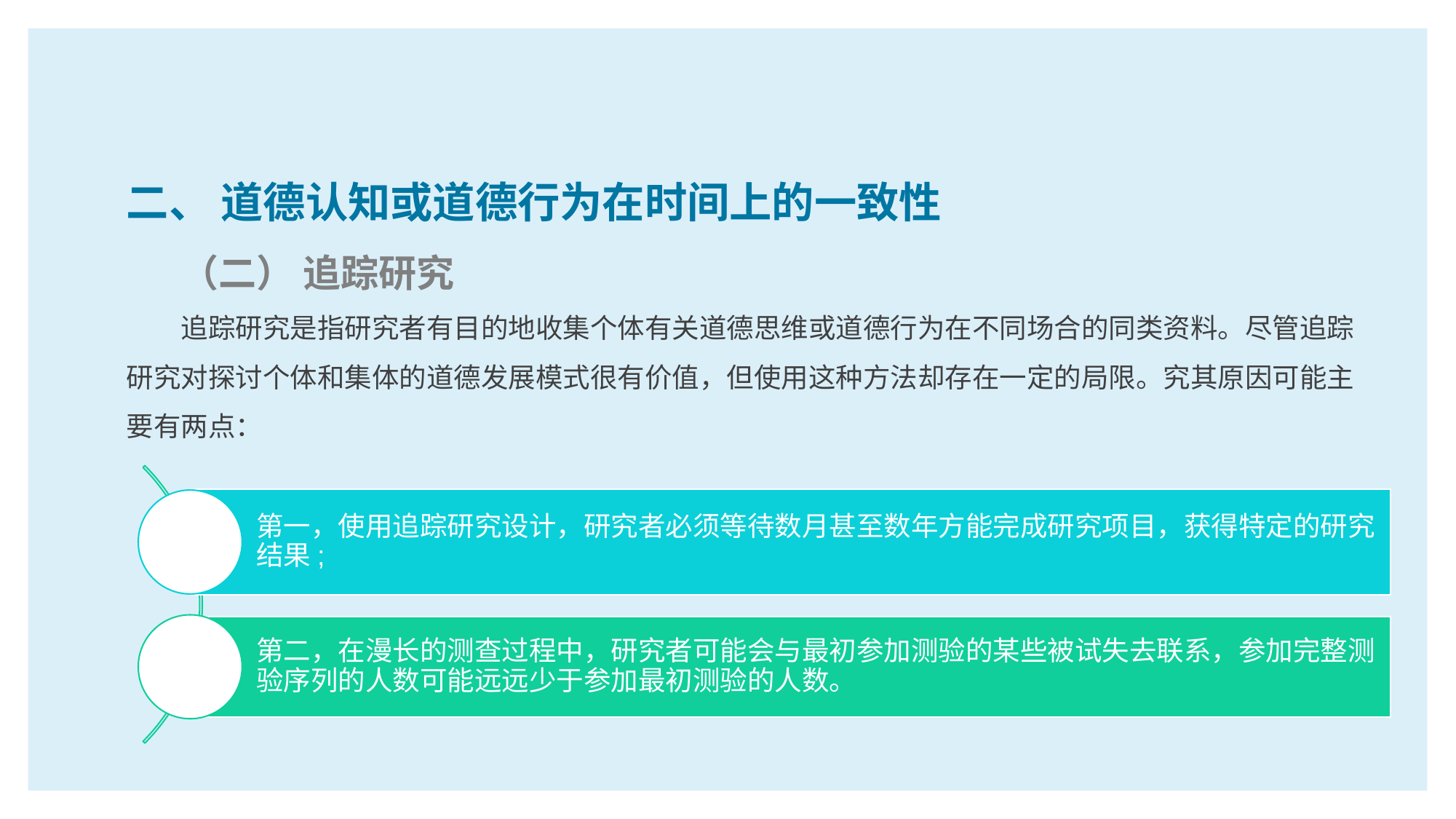

二、 道德认知或道德行为在时间上的一致性
（二） 追踪研究
追踪研究是指研究者有目的地收集个体有关道德思维或道德行为在不同场合的同类资料。尽管追踪研究对探讨个体和集体的道德发展模式很有价值，但使用这种方法却存在一定的局限。究其原因可能主要有两点：
第一，使用追踪研究设计，研究者必须等待数月甚至数年方能完成研究项目，获得特定的研究结果;
第二，在漫长的测查过程中，研究者可能会与最初参加测验的某些被试失去联系，参加完整测验序列的人数可能远远少于参加最初测验的人数。